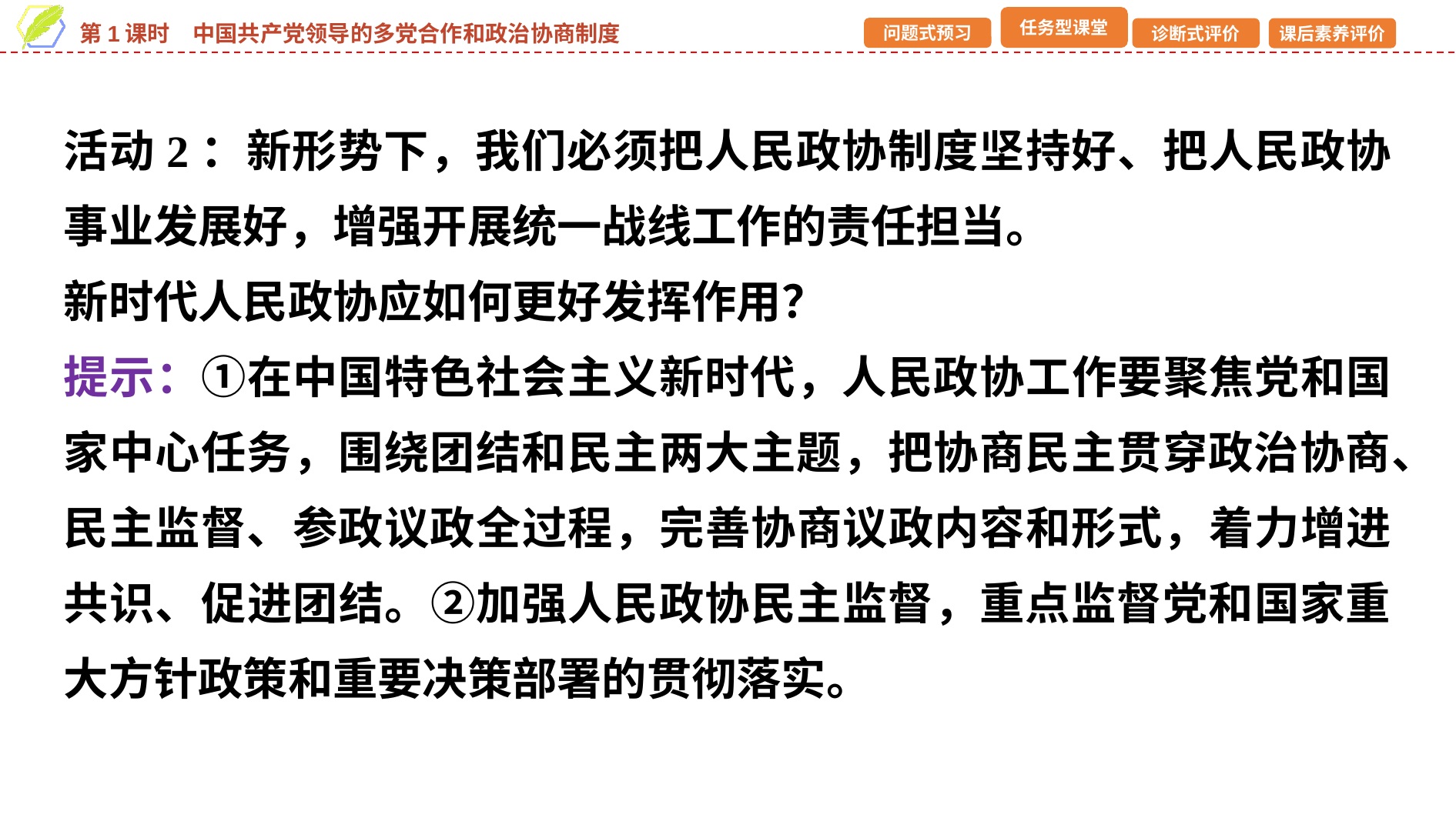

活动2：新形势下，我们必须把人民政协制度坚持好、把人民政协事业发展好，增强开展统一战线工作的责任担当。
新时代人民政协应如何更好发挥作用？
提示：①在中国特色社会主义新时代，人民政协工作要聚焦党和国家中心任务，围绕团结和民主两大主题，把协商民主贯穿政治协商、民主监督、参政议政全过程，完善协商议政内容和形式，着力增进共识、促进团结。②加强人民政协民主监督，重点监督党和国家重大方针政策和重要决策部署的贯彻落实。